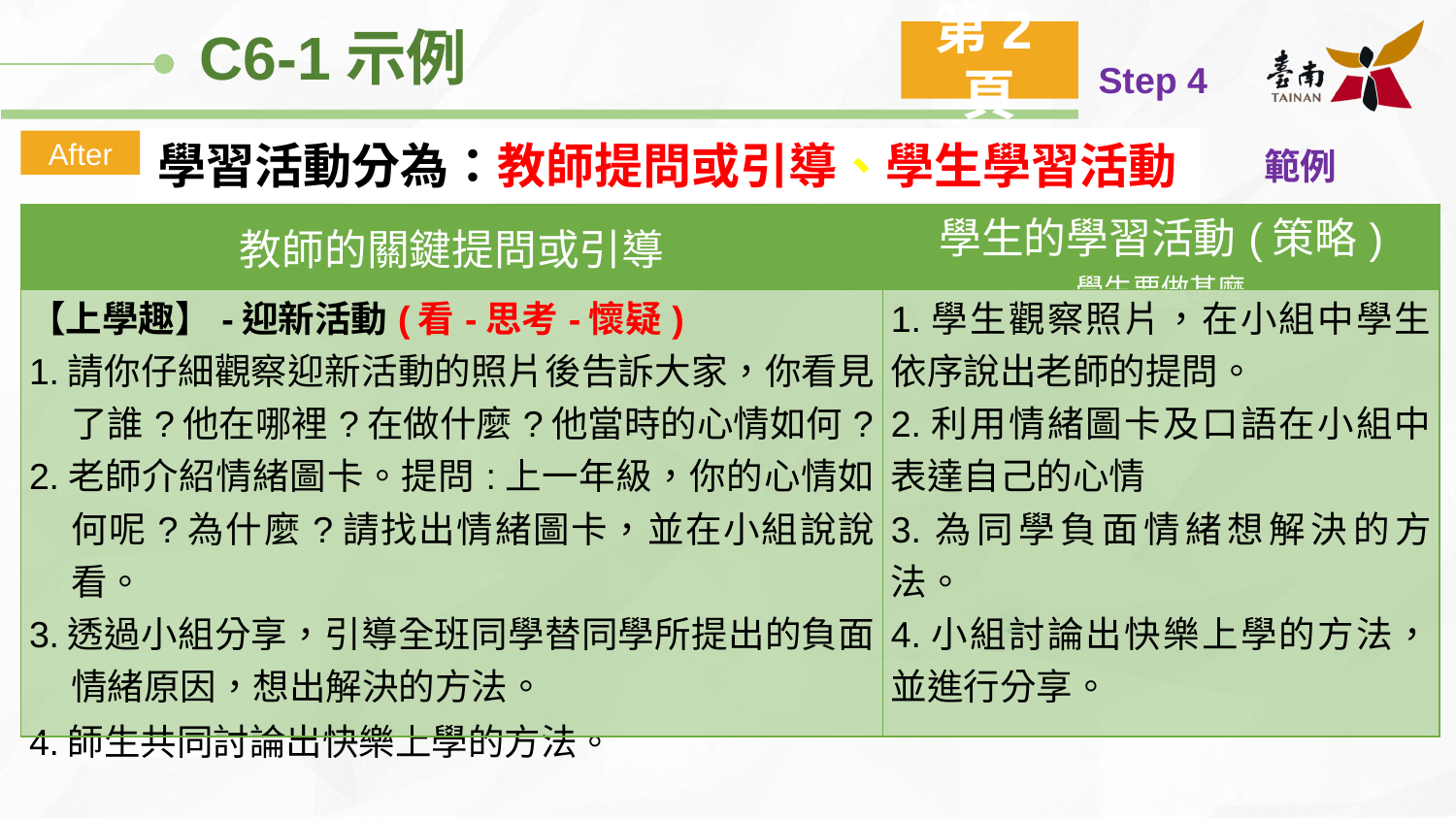

C6-1示例

第2頁
Step 4
學習活動分為：教師提問或引導、學生學習活動
After
範例
| 教師的關鍵提問或引導 | 學生的學習活動(策略) 學生要做甚麼 |
| --- | --- |
| 【上學趣】-迎新活動(看-思考-懷疑) 1.請你仔細觀察迎新活動的照片後告訴大家，你看見了誰?他在哪裡?在做什麼?他當時的心情如何? 2.老師介紹情緒圖卡。提問:上一年級，你的心情如何呢?為什麼?請找出情緒圖卡，並在小組說說看。 3.透過小組分享，引導全班同學替同學所提出的負面情緒原因，想出解決的方法。   4.師生共同討論出快樂上學的方法。 | 1.學生觀察照片，在小組中學生依序說出老師的提問。 2.利用情緒圖卡及口語在小組中表達自己的心情 3.為同學負面情緒想解決的方法。 4.小組討論出快樂上學的方法，並進行分享。 |